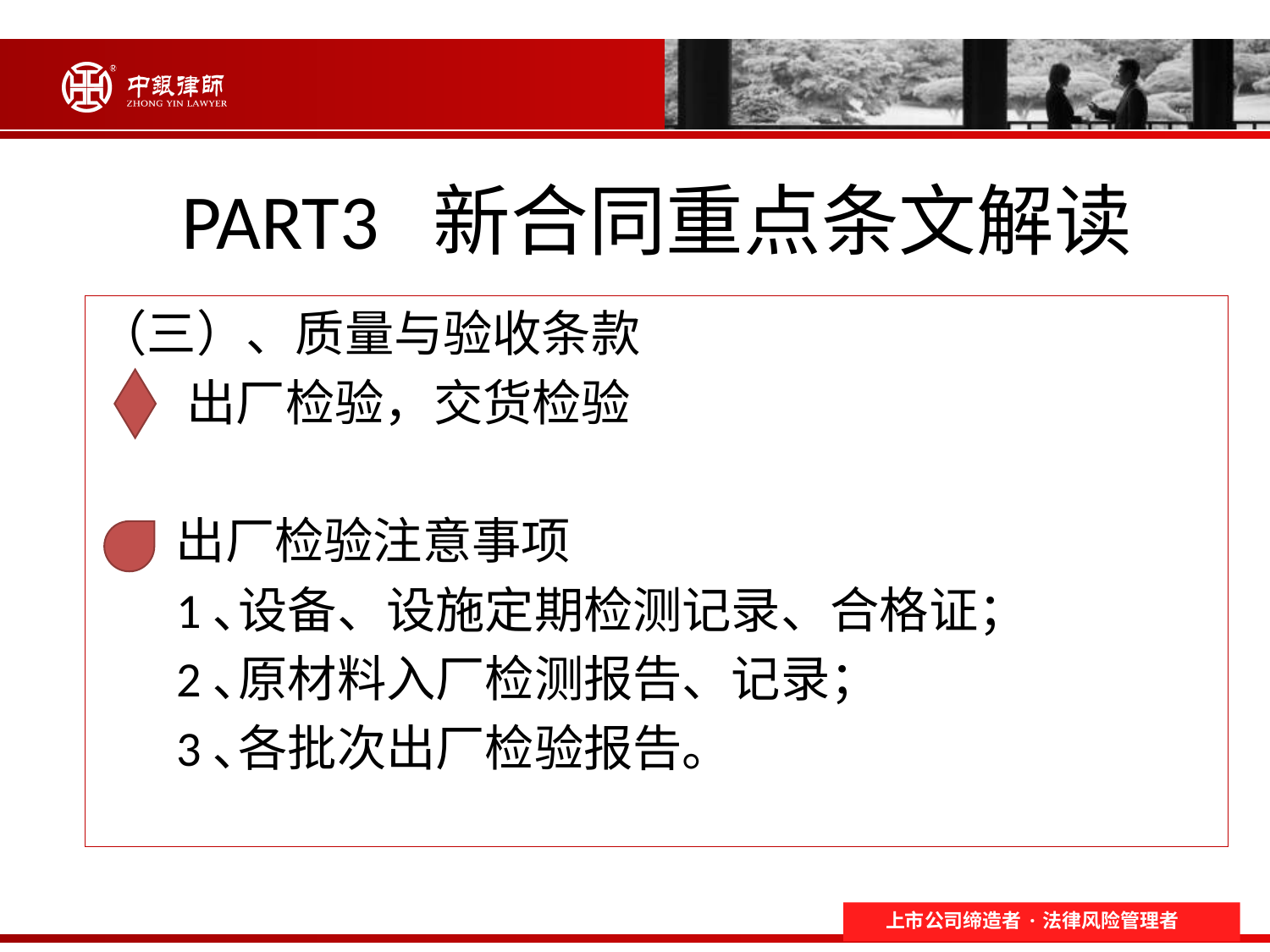

# PART3  新合同重点条文解读
（三）、质量与验收条款
       出厂检验，交货检验

      出厂检验注意事项
       1､设备、设施定期检测记录、合格证；
       2､原材料入厂检测报告、记录；
       3､各批次出厂检验报告。